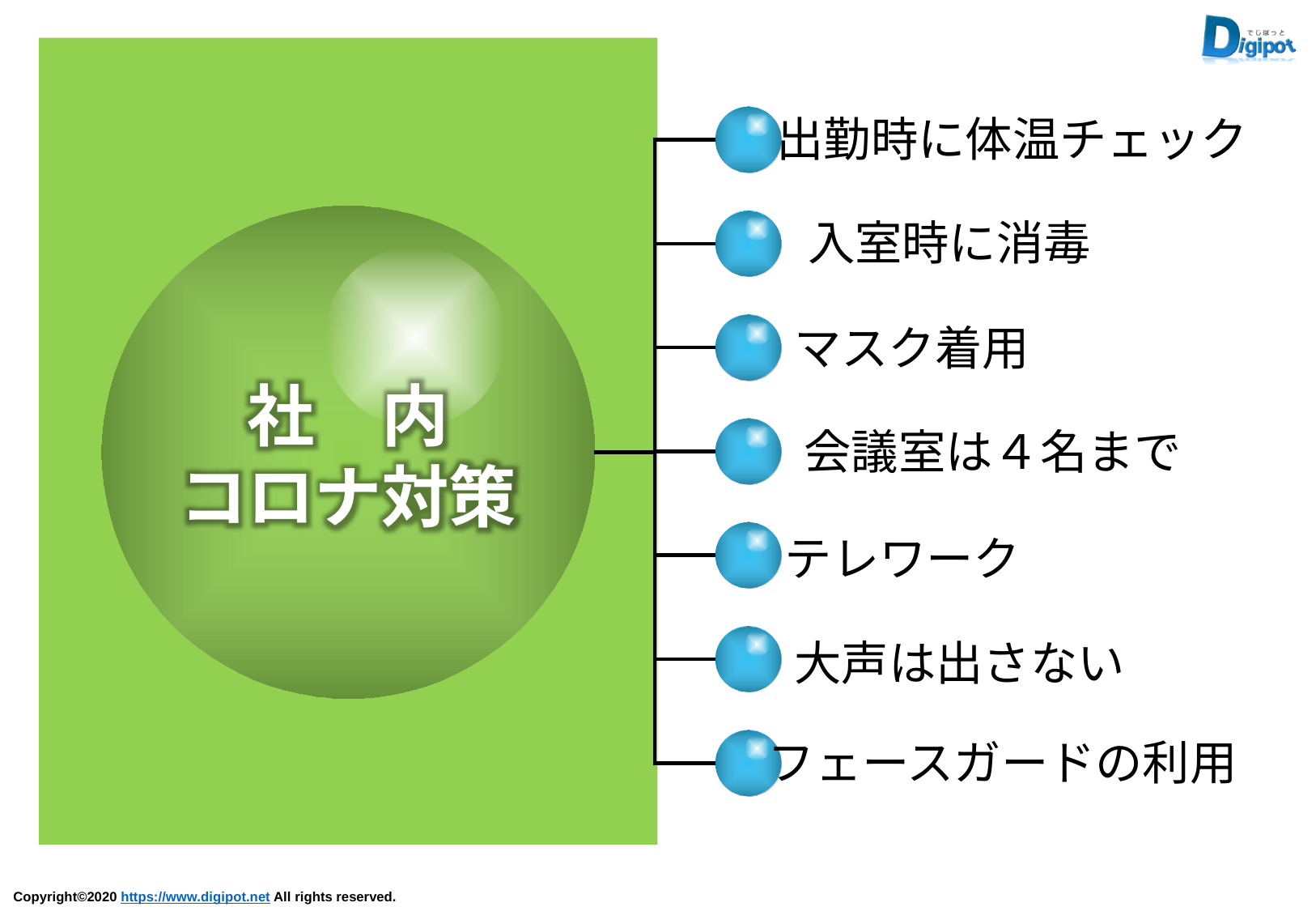

出勤時に体温チェック

入室時に消毒

マスク着用

社　内
コロナ対策
会議室は４名まで

テレワーク

大声は出さない
フェースガードの利用